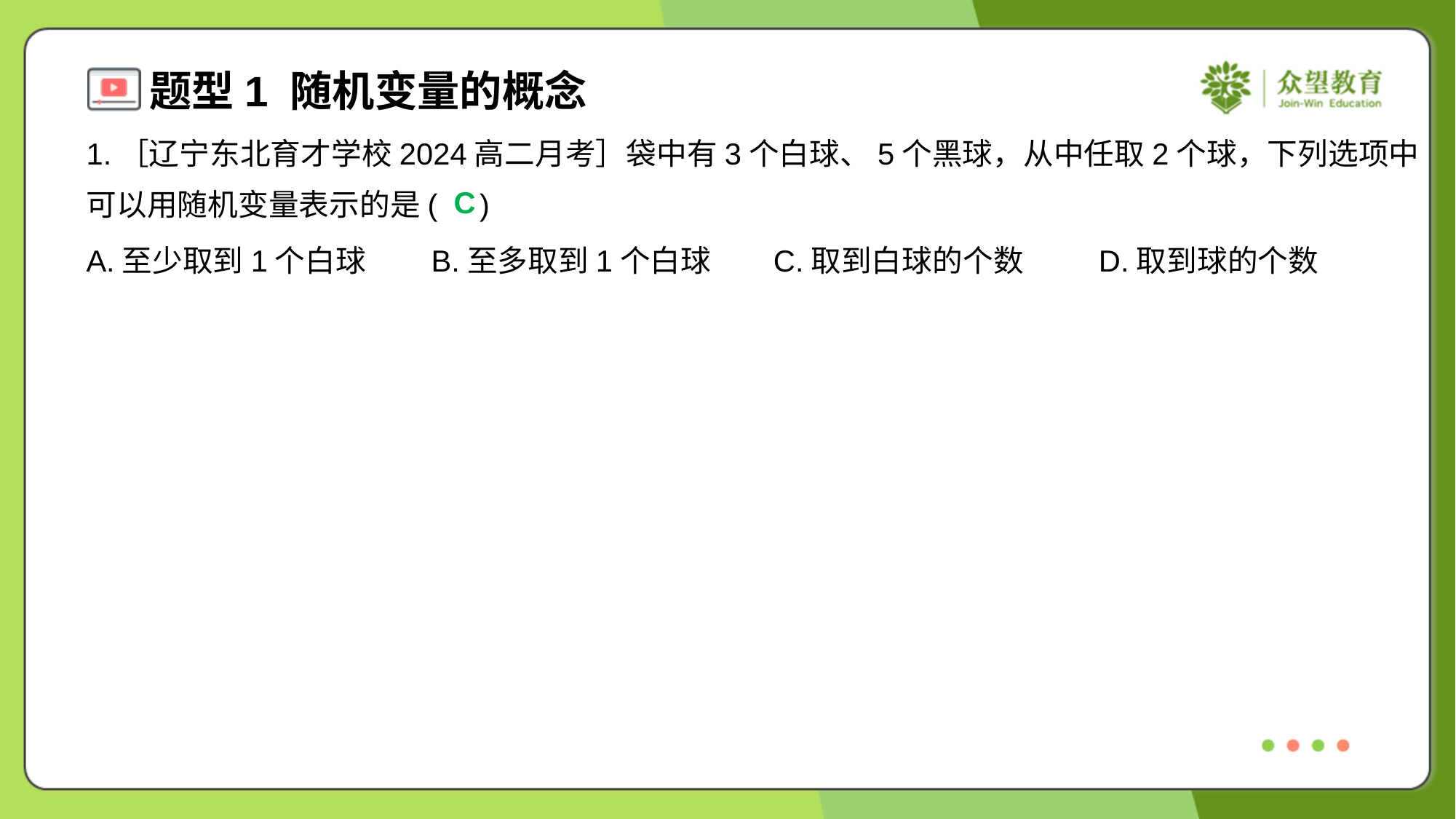

1.［辽宁东北育才学校2024高二月考］袋中有3个白球、5个黑球，从中任取2个球，下列选项中
可以用随机变量表示的是(     )
C
A.至少取到1个白球	B.至多取到1个白球	C.取到白球的个数	D.取到球的个数